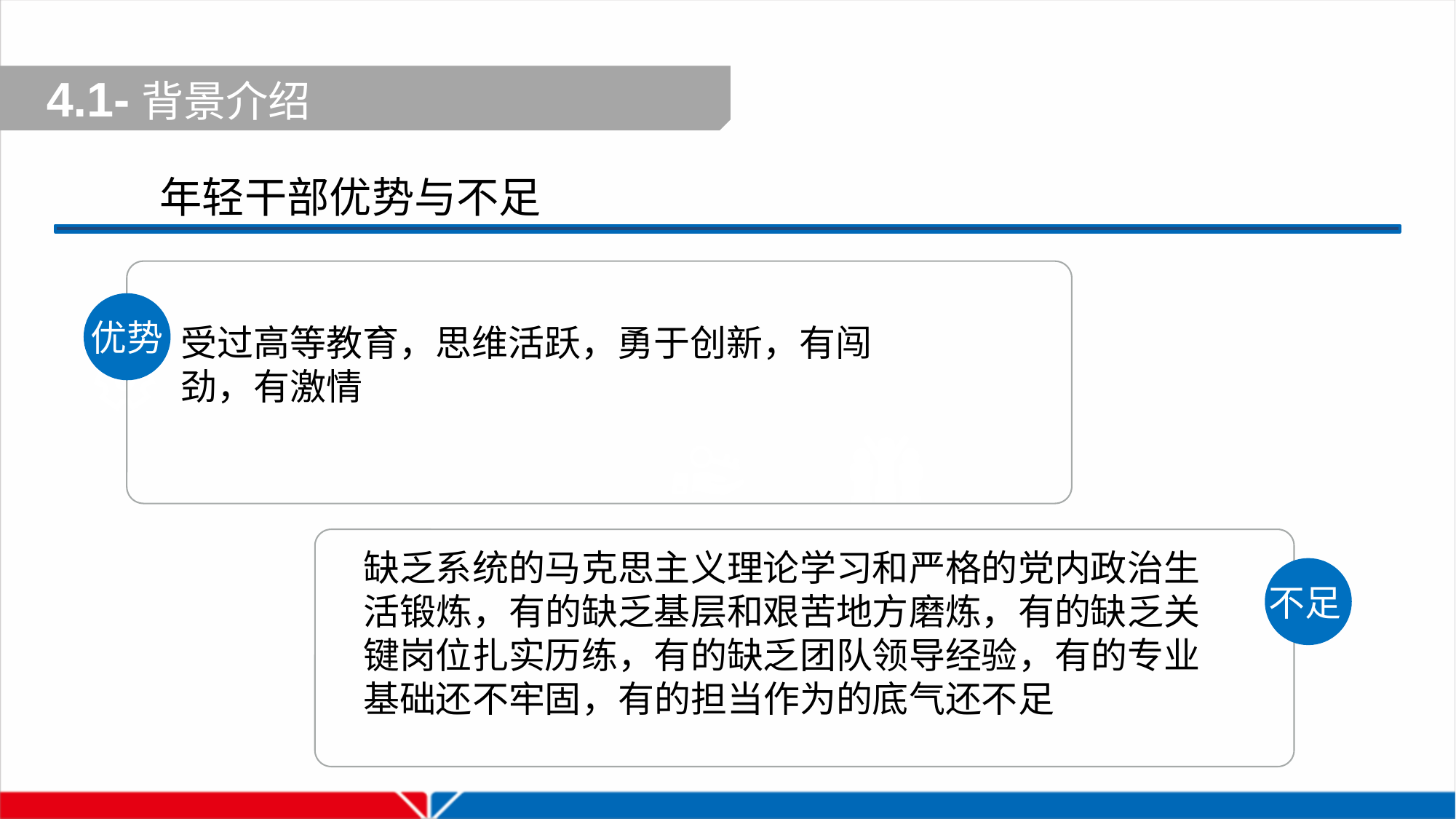

4.1-背景介绍

年轻干部优势与不足

优势
受过高等教育，思维活跃，勇于创新，有闯劲，有激情

缺乏系统的马克思主义理论学习和严格的党内政治生活锻炼，有的缺乏基层和艰苦地方磨炼，有的缺乏关键岗位扎实历练，有的缺乏团队领导经验，有的专业基础还不牢固，有的担当作为的底气还不足
不足